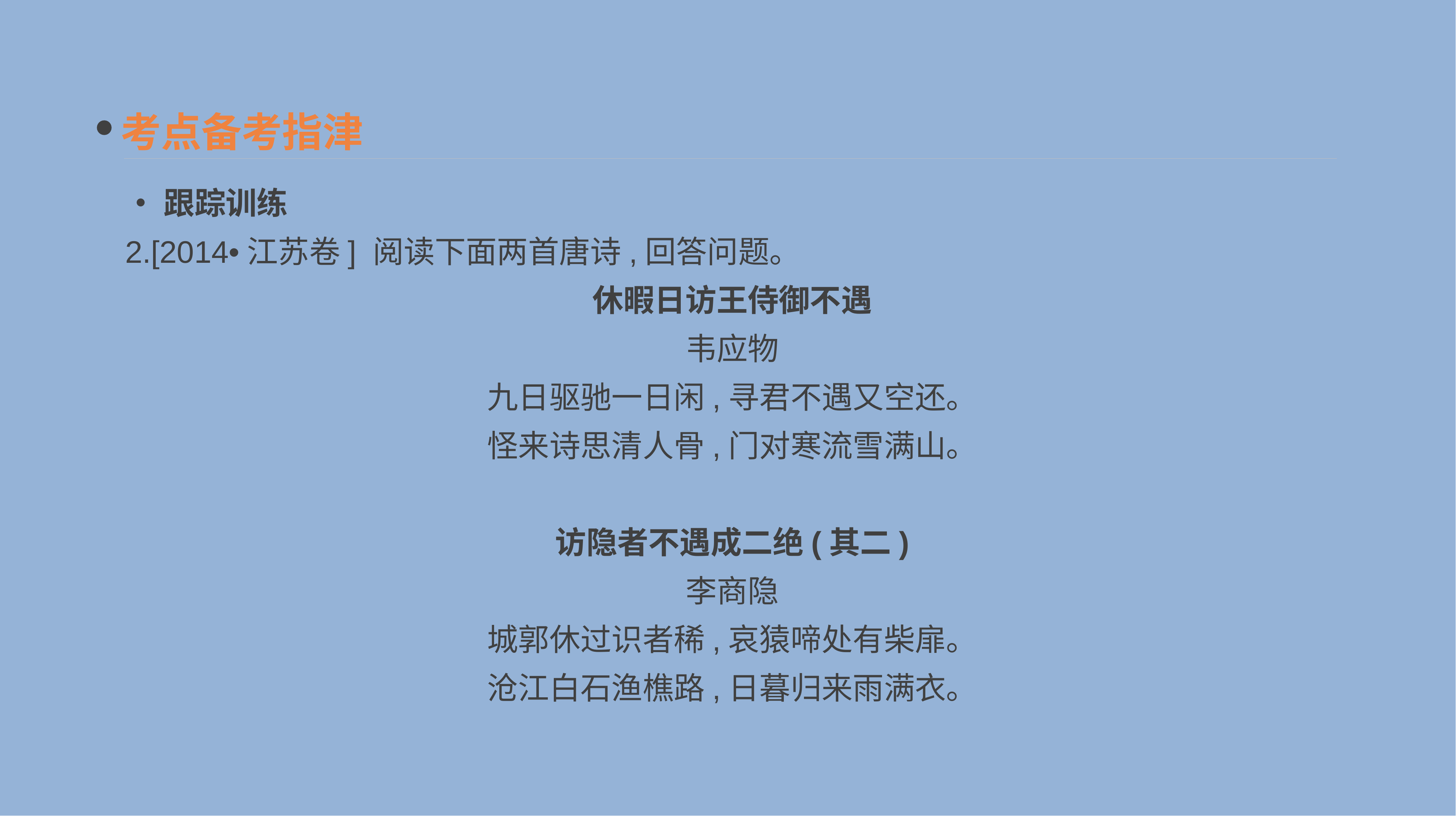

考点备考指津

•跟踪训练
2.[2014•江苏卷] 阅读下面两首唐诗,回答问题。
休暇日访王侍御不遇
韦应物
九日驱驰一日闲,寻君不遇又空还。
怪来诗思清人骨,门对寒流雪满山。

访隐者不遇成二绝(其二)
李商隐
城郭休过识者稀,哀猿啼处有柴扉。
沧江白石渔樵路,日暮归来雨满衣。